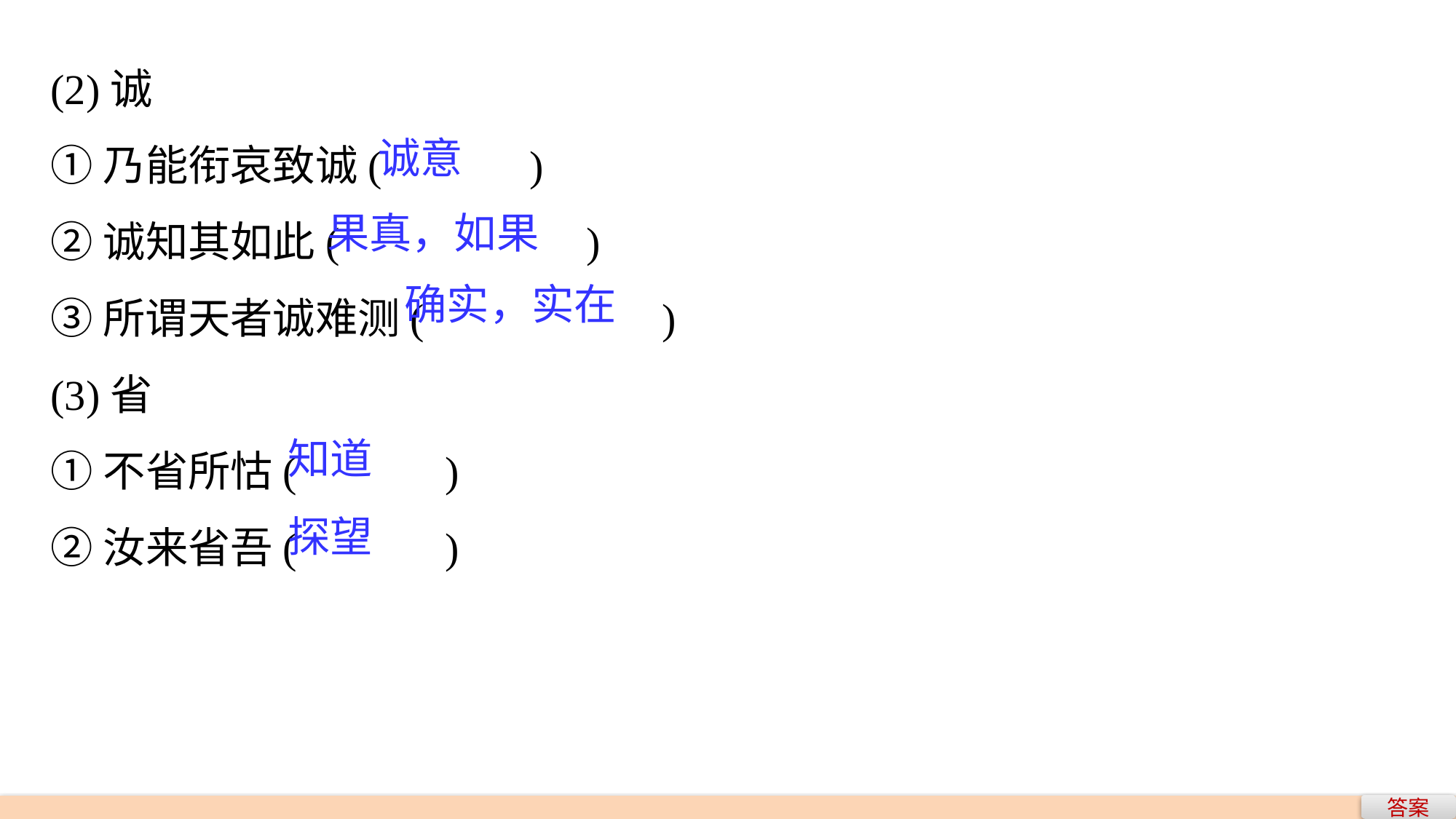

(2)诚
①乃能衔哀致诚(　　　)
②诚知其如此(　　　　      )
③所谓天者诚难测(　　  　　   )
(3)省
①不省所怙(　　　)
②汝来省吾(　　　)
诚意
果真，如果
确实，实在
知道
探望
答案